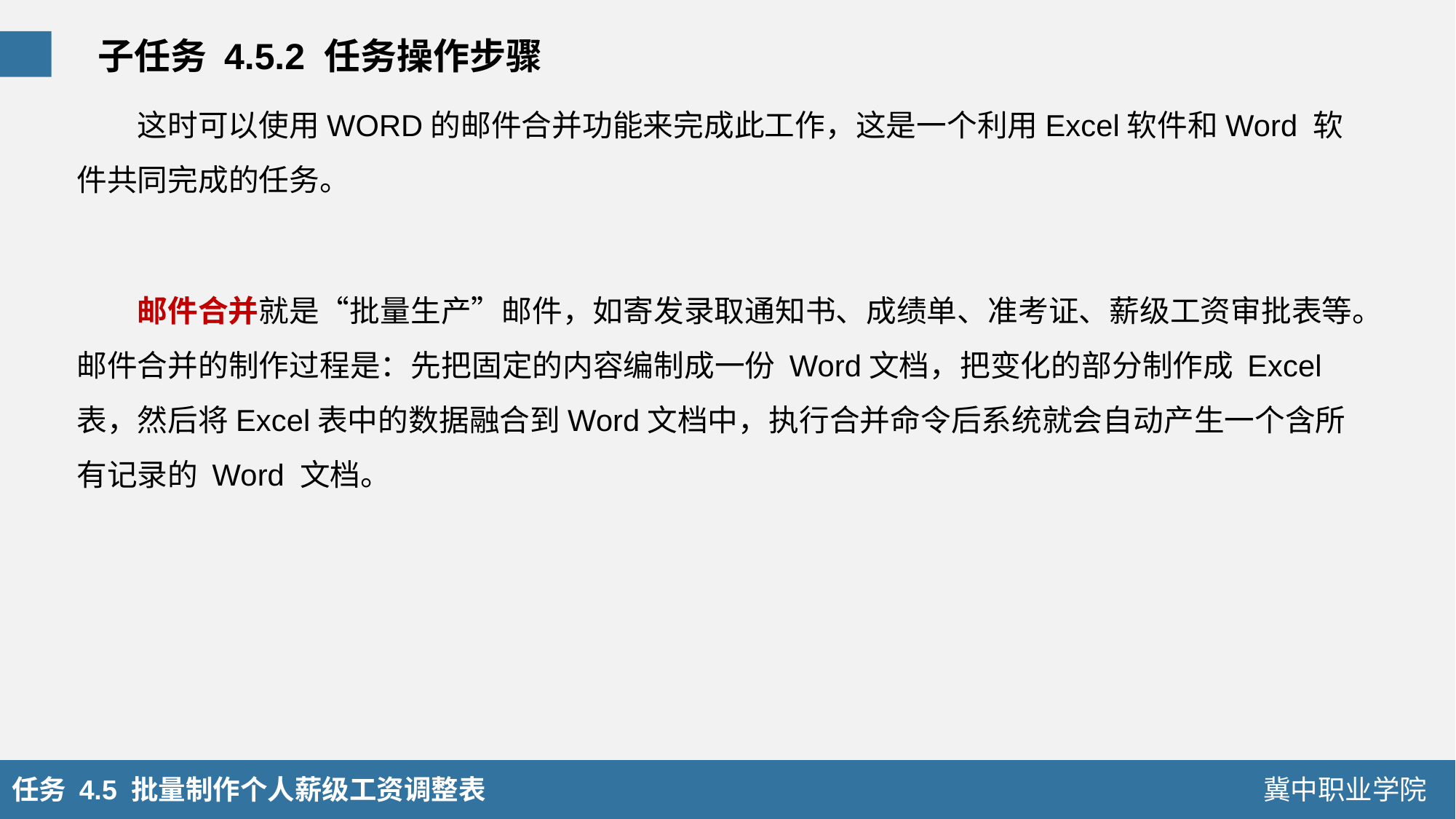

子任务 4.5.2 任务操作步骤
这时可以使用WORD的邮件合并功能来完成此工作，这是一个利用Excel软件和Word 软件共同完成的任务。

邮件合并就是“批量生产”邮件，如寄发录取通知书、成绩单、准考证、薪级工资审批表等。邮件合并的制作过程是：先把固定的内容编制成一份 Word文档，把变化的部分制作成 Excel表，然后将Excel表中的数据融合到Word文档中，执行合并命令后系统就会自动产生一个含所有记录的 Word 文档。

任务 4.5 批量制作个人薪级工资调整表
冀中职业学院